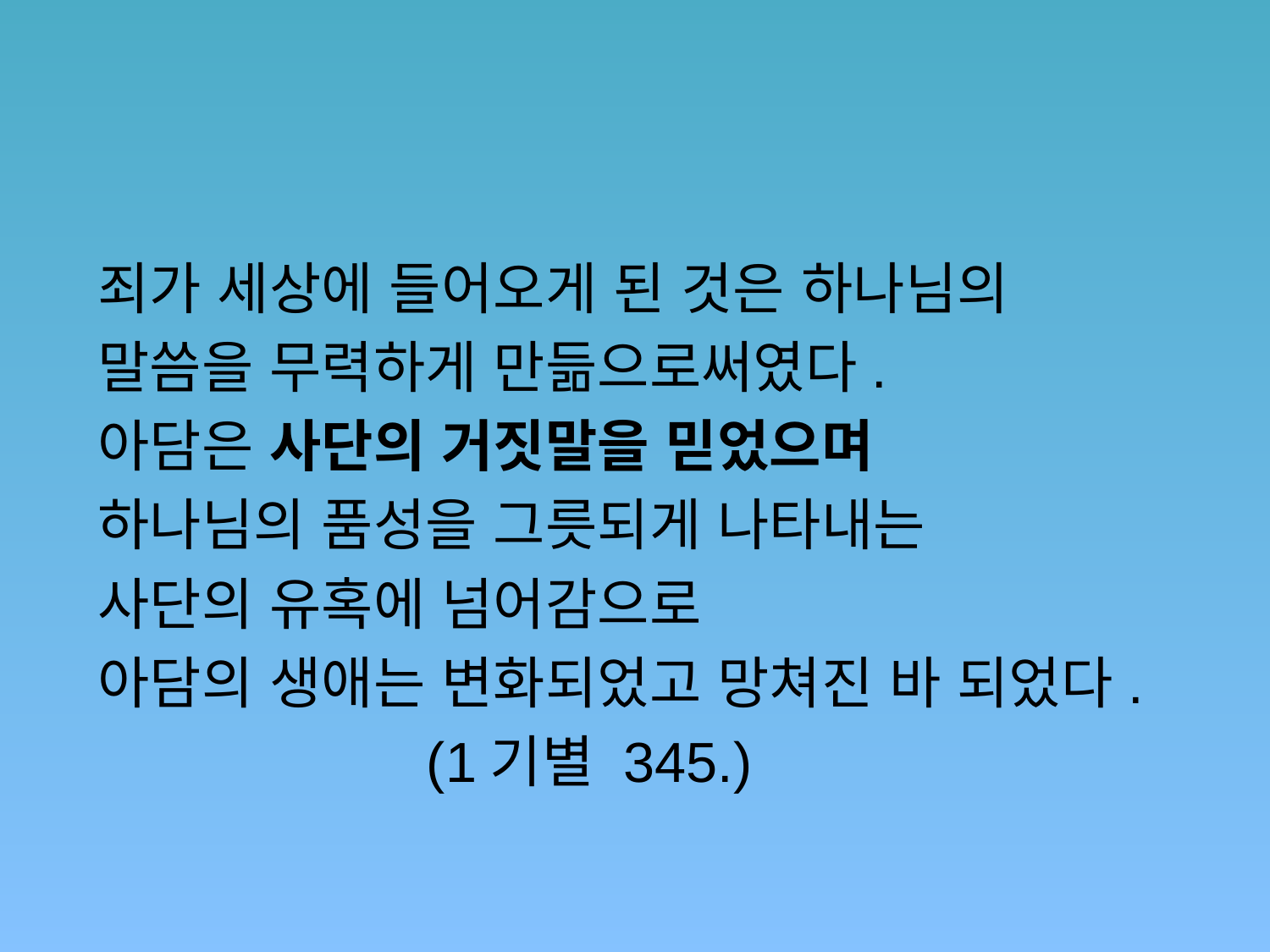

#
죄가 세상에 들어오게 된 것은 하나님의
말씀을 무력하게 만듦으로써였다.
아담은 사단의 거짓말을 믿었으며
하나님의 품성을 그릇되게 나타내는
사단의 유혹에 넘어감으로
아담의 생애는 변화되었고 망쳐진 바 되었다.
                     (1기별 345.)